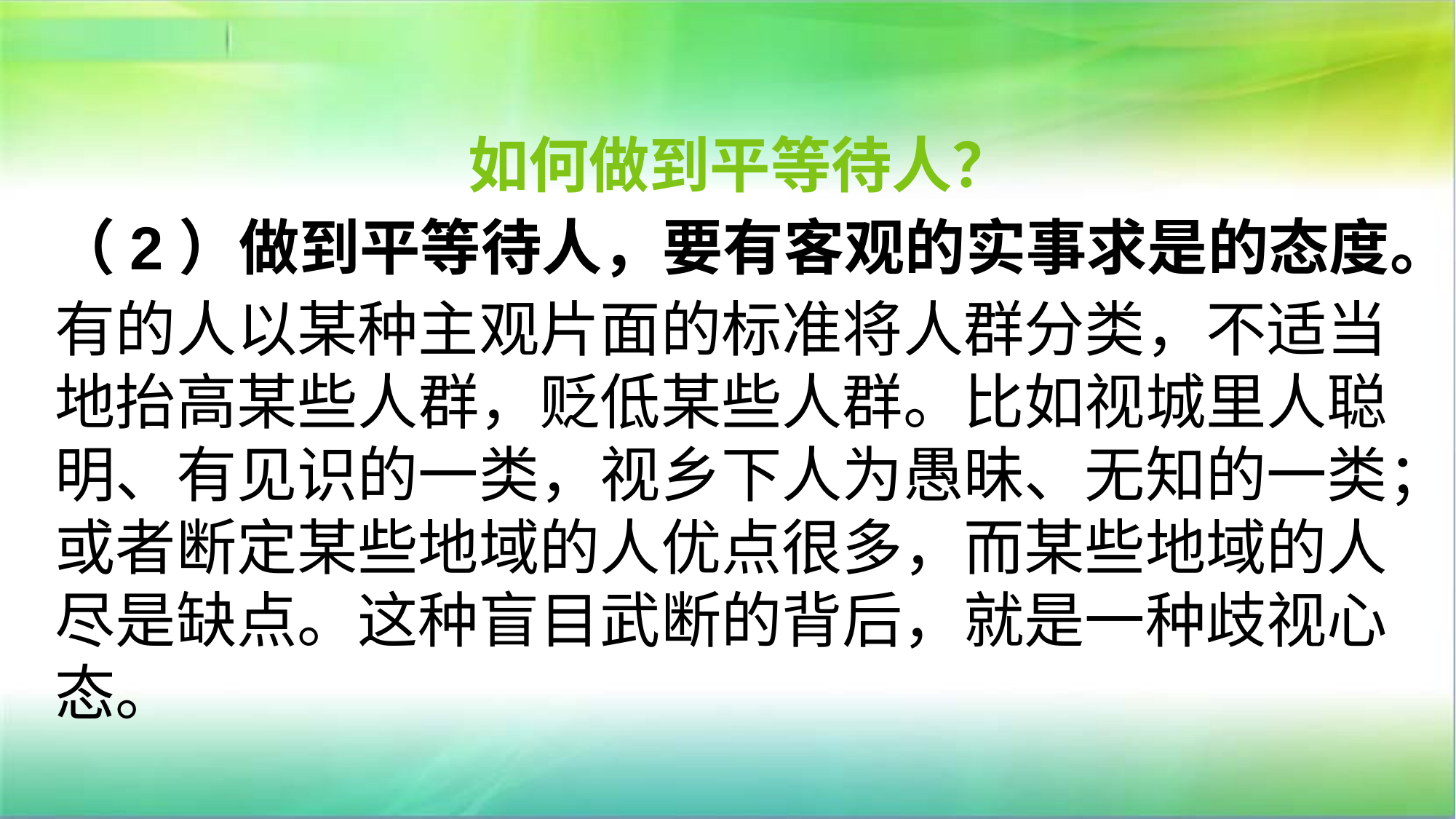

如何做到平等待人？
（2）做到平等待人，要有客观的实事求是的态度。
有的人以某种主观片面的标准将人群分类，不适当地抬高某些人群，贬低某些人群。比如视城里人聪明、有见识的一类，视乡下人为愚昧、无知的一类；或者断定某些地域的人优点很多，而某些地域的人尽是缺点。这种盲目武断的背后，就是一种歧视心态。